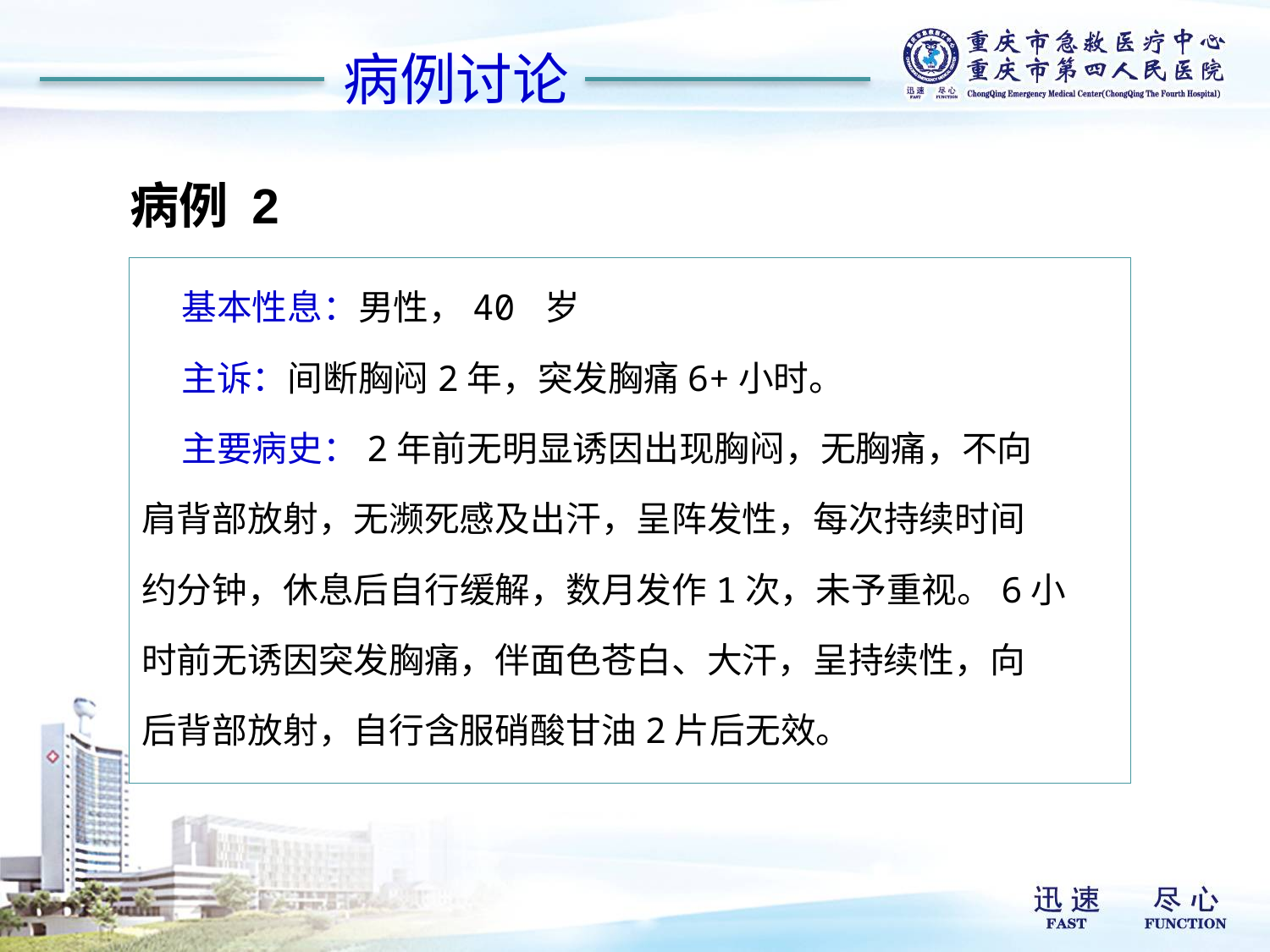

病例讨论
病例 2
    基本性息：男性，40 岁
    主诉：间断胸闷2年，突发胸痛6+小时。
    主要病史：2年前无明显诱因出现胸闷，无胸痛，不向
肩背部放射，无濒死感及出汗，呈阵发性，每次持续时间
约分钟，休息后自行缓解，数月发作1次，未予重视。6小
时前无诱因突发胸痛，伴面色苍白、大汗，呈持续性，向
后背部放射，自行含服硝酸甘油2片后无效。